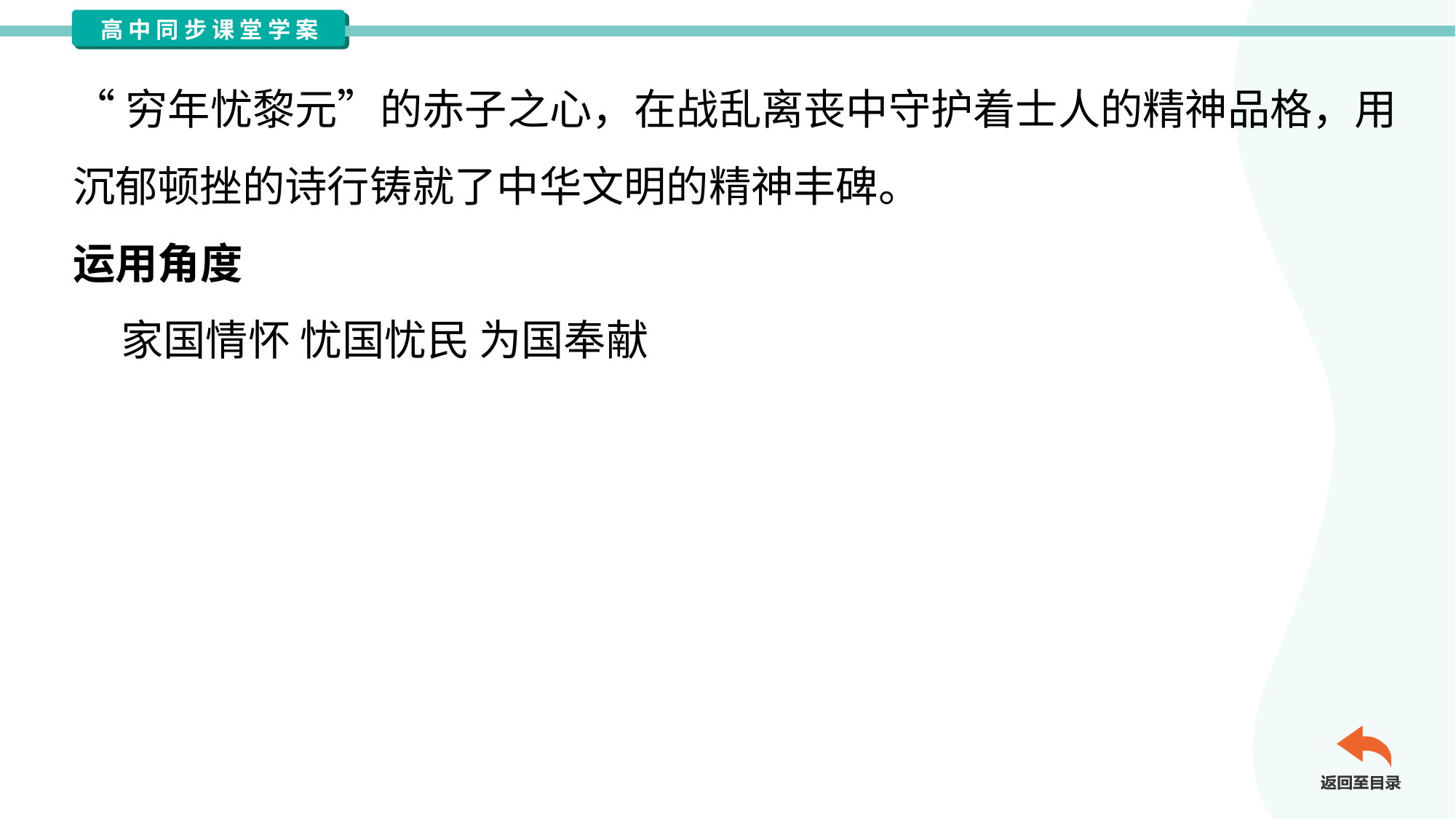

“穷年忧黎元”的赤子之心，在战乱离丧中守护着士人的精神品格，用
沉郁顿挫的诗行铸就了中华文明的精神丰碑。
运用角度
    家国情怀 忧国忧民 为国奉献#2.1